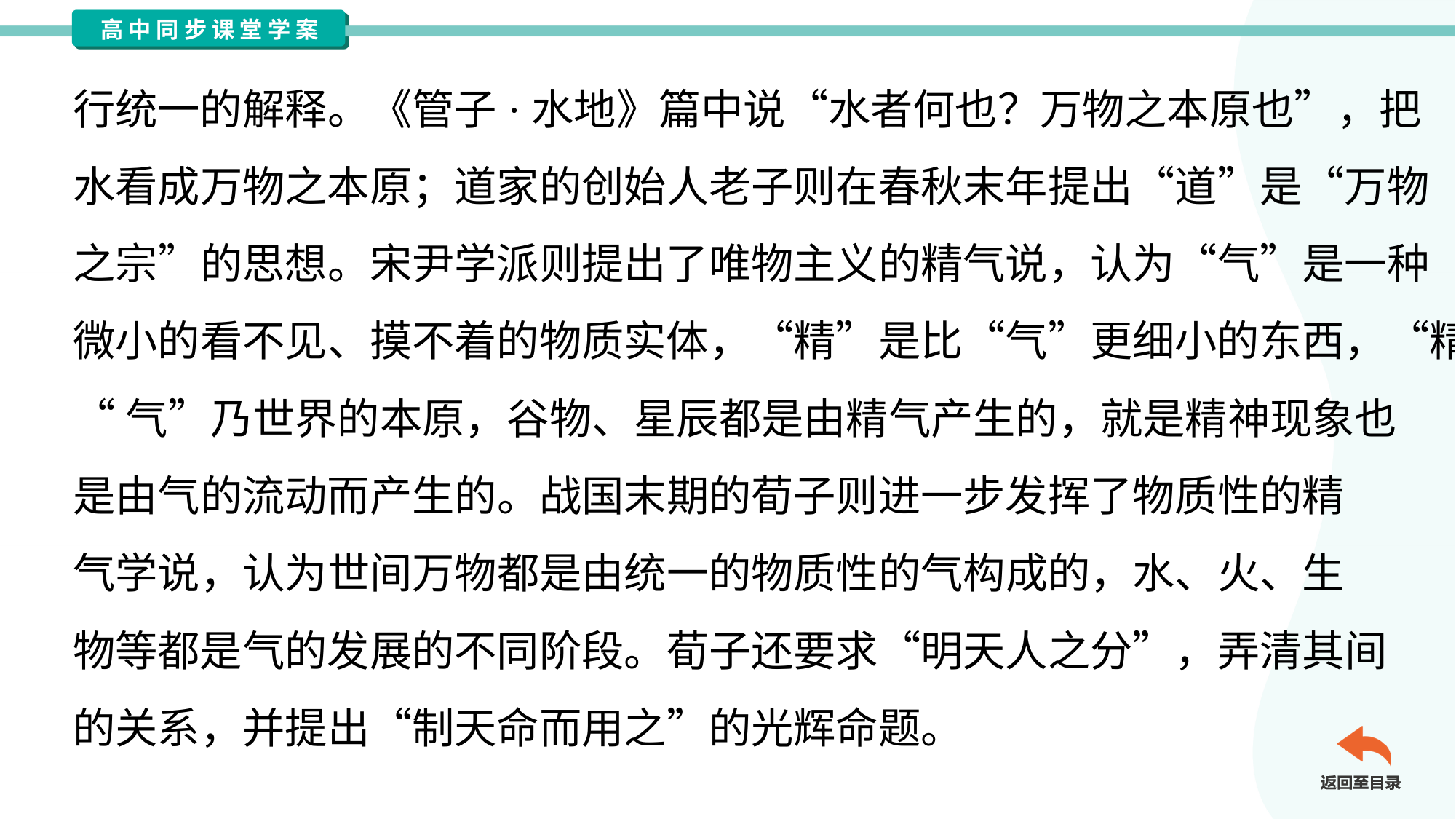

行统一的解释。《管子·水地》篇中说“水者何也？万物之本原也”，把
水看成万物之本原；道家的创始人老子则在春秋末年提出“道”是“万物
之宗”的思想。宋尹学派则提出了唯物主义的精气说，认为“气”是一种
微小的看不见、摸不着的物质实体，“精”是比“气”更细小的东西，“精”
“气”乃世界的本原，谷物、星辰都是由精气产生的，就是精神现象也
是由气的流动而产生的。战国末期的荀子则进一步发挥了物质性的精
气学说，认为世间万物都是由统一的物质性的气构成的，水、火、生
物等都是气的发展的不同阶段。荀子还要求“明天人之分”，弄清其间
的关系，并提出“制天命而用之”的光辉命题。